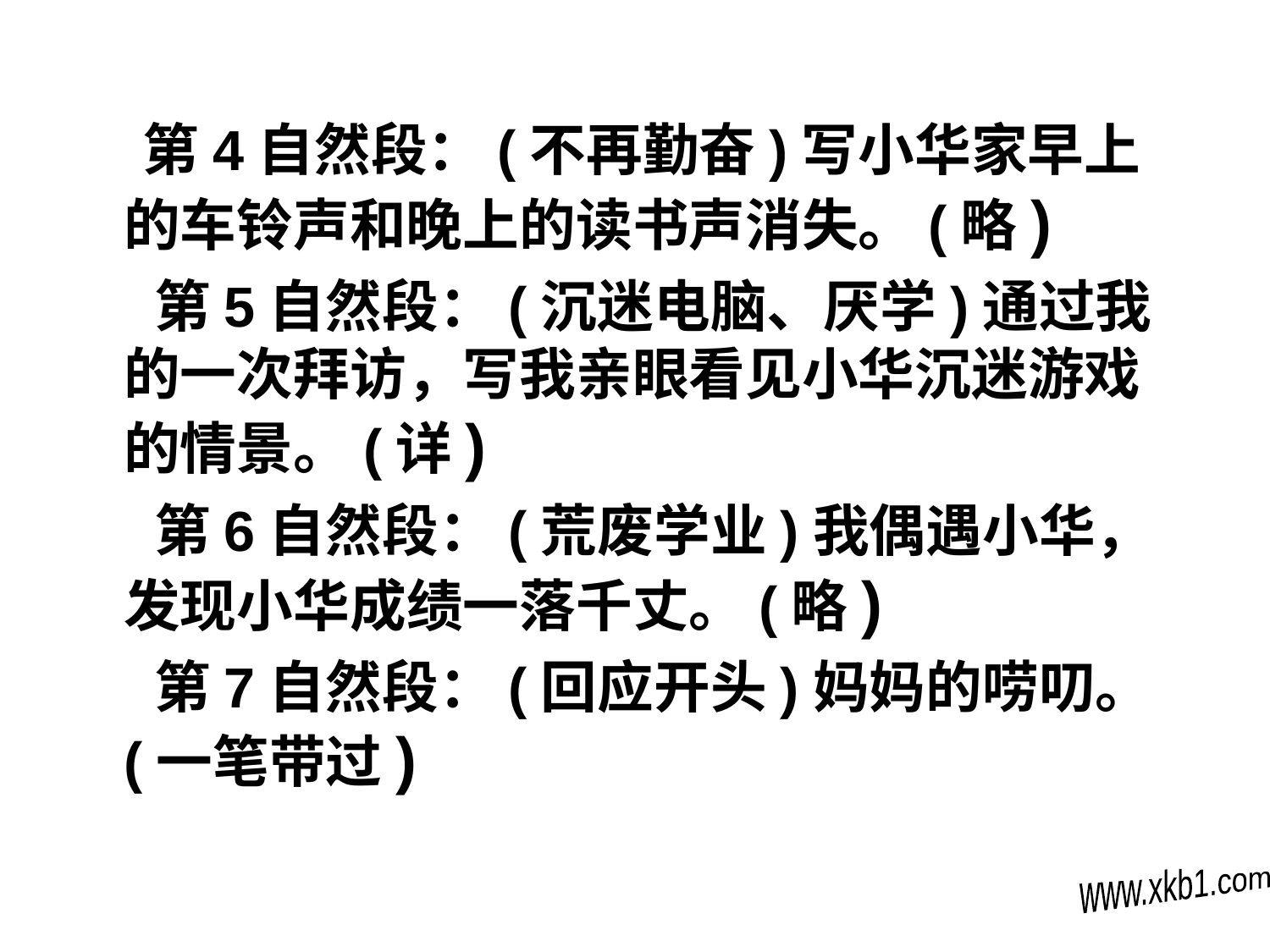

第4自然段：(不再勤奋)写小华家早上的车铃声和晚上的读书声消失。(略)
     第5自然段：(沉迷电脑、厌学)通过我的一次拜访，写我亲眼看见小华沉迷游戏的情景。(详)
     第6自然段：(荒废学业)我偶遇小华，发现小华成绩一落千丈。(略)
     第7自然段：(回应开头)妈妈的唠叨。(一笔带过)

#
www.xkb1.com